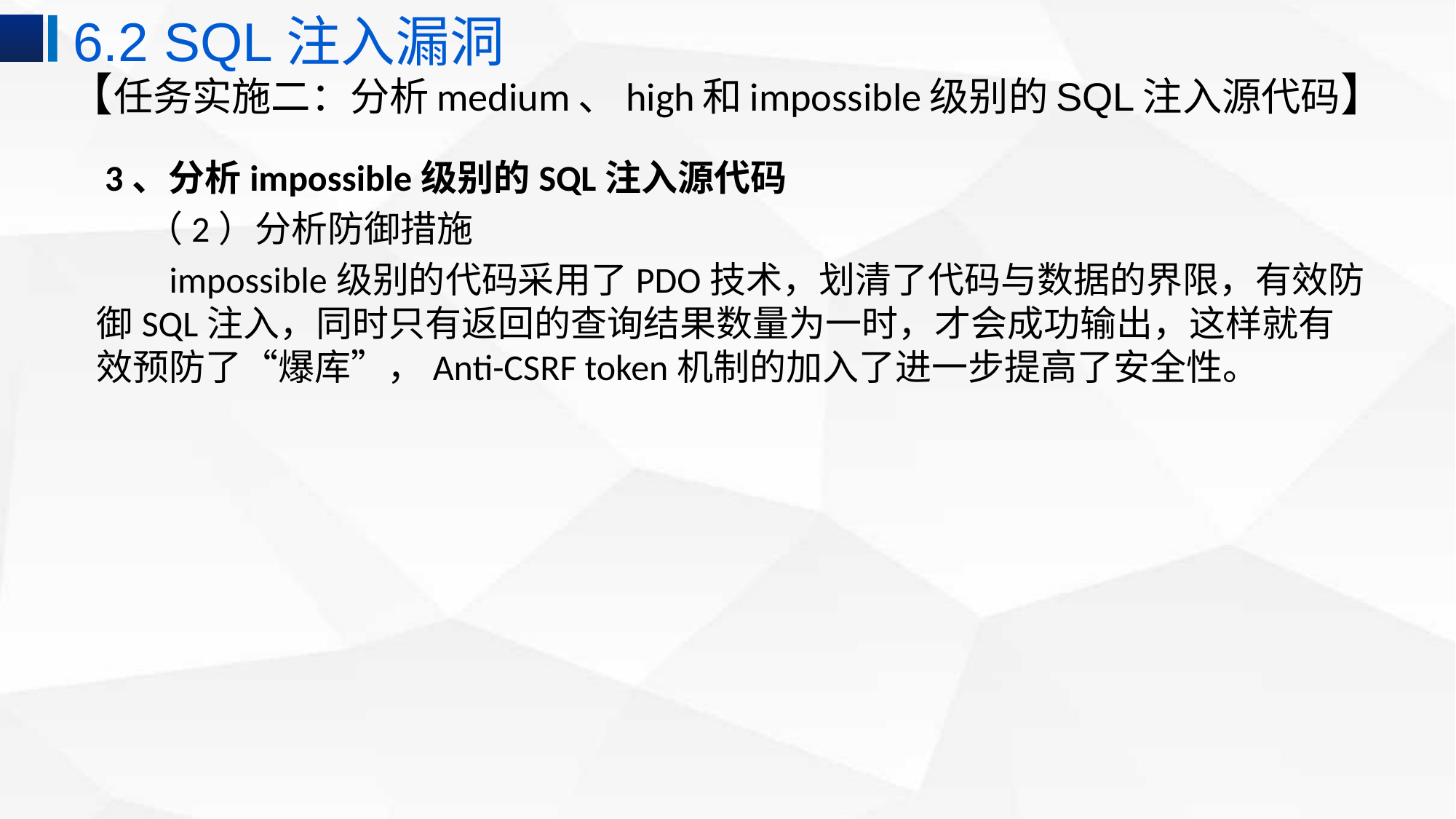

6.2 SQL注入漏洞

# 【任务实施二：分析medium、high和impossible级别的SQL注入源代码】
 3、分析impossible级别的SQL注入源代码
     （2）分析防御措施
impossible级别的代码采用了PDO技术，划清了代码与数据的界限，有效防御SQL注入，同时只有返回的查询结果数量为一时，才会成功输出，这样就有效预防了“爆库”，Anti-CSRF token机制的加入了进一步提高了安全性。